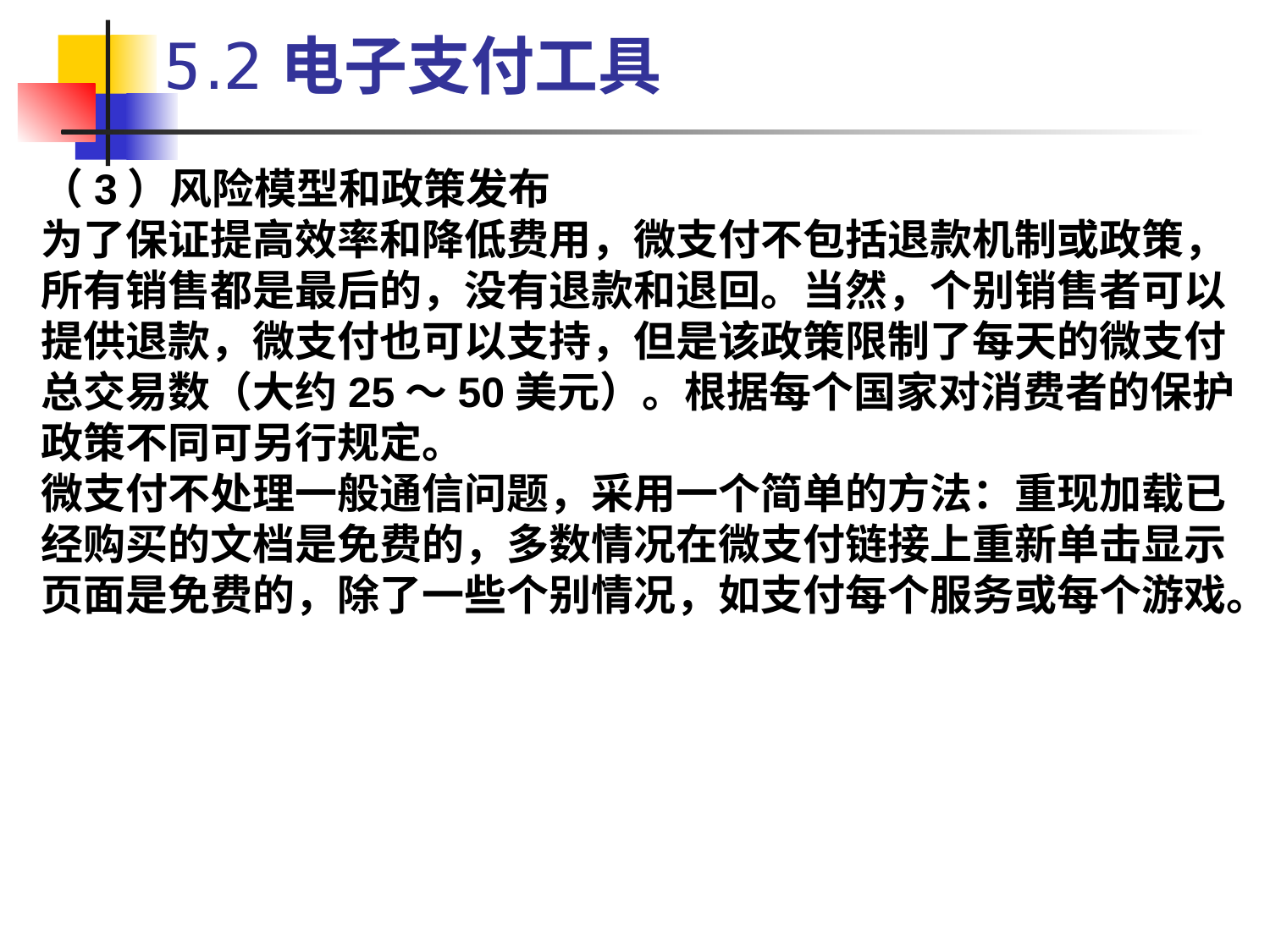

5.2电子支付工具

（3）风险模型和政策发布
为了保证提高效率和降低费用，微支付不包括退款机制或政策，所有销售都是最后的，没有退款和退回。当然，个别销售者可以提供退款，微支付也可以支持，但是该政策限制了每天的微支付总交易数（大约25～50美元）。根据每个国家对消费者的保护政策不同可另行规定。
微支付不处理一般通信问题，采用一个简单的方法：重现加载已经购买的文档是免费的，多数情况在微支付链接上重新单击显示页面是免费的，除了一些个别情况，如支付每个服务或每个游戏。